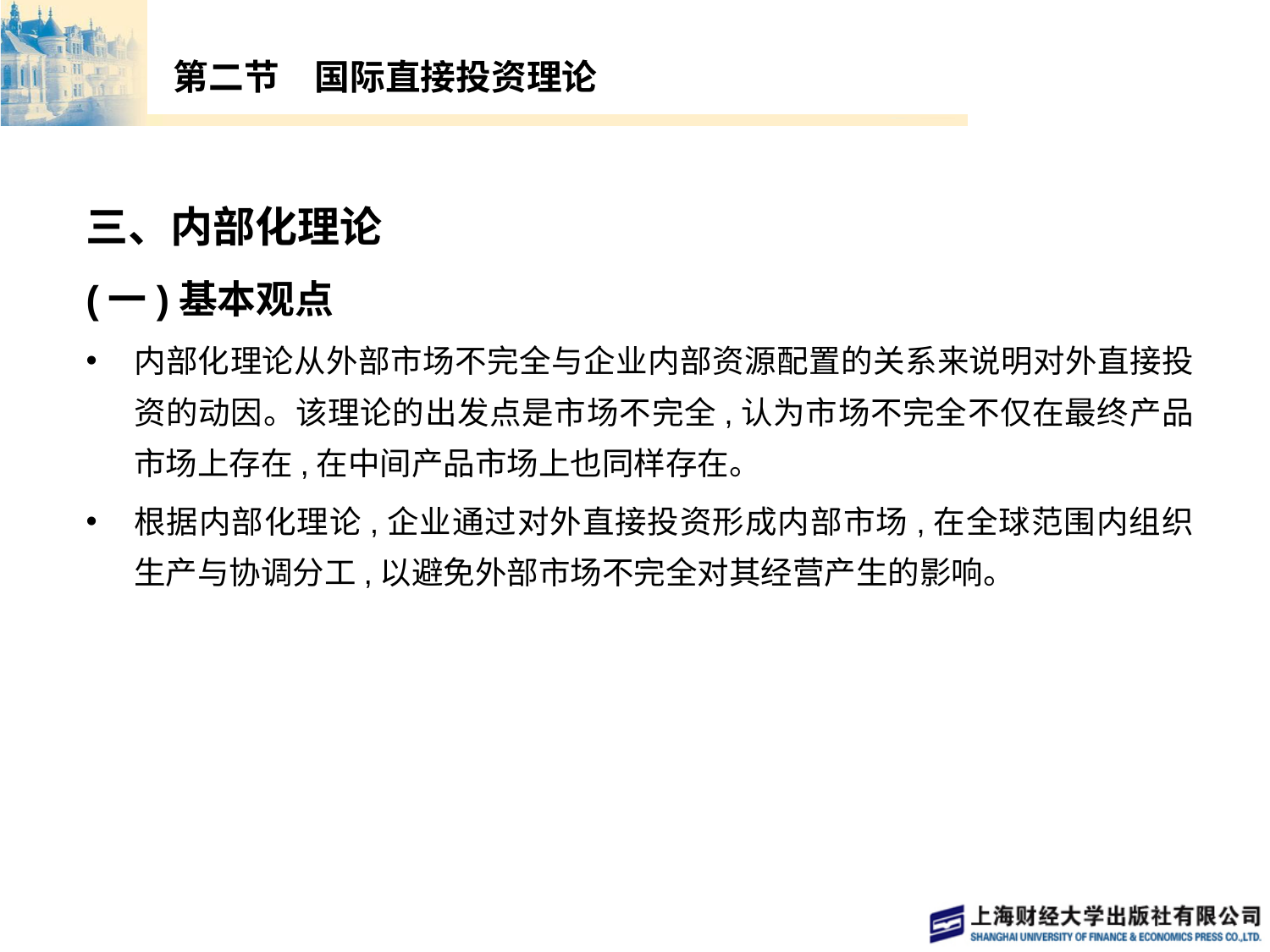

# 第二节　国际直接投资理论
三、内部化理论
(一)基本观点
内部化理论从外部市场不完全与企业内部资源配置的关系来说明对外直接投资的动因。该理论的出发点是市场不完全,认为市场不完全不仅在最终产品市场上存在,在中间产品市场上也同样存在。
根据内部化理论,企业通过对外直接投资形成内部市场,在全球范围内组织生产与协调分工,以避免外部市场不完全对其经营产生的影响。